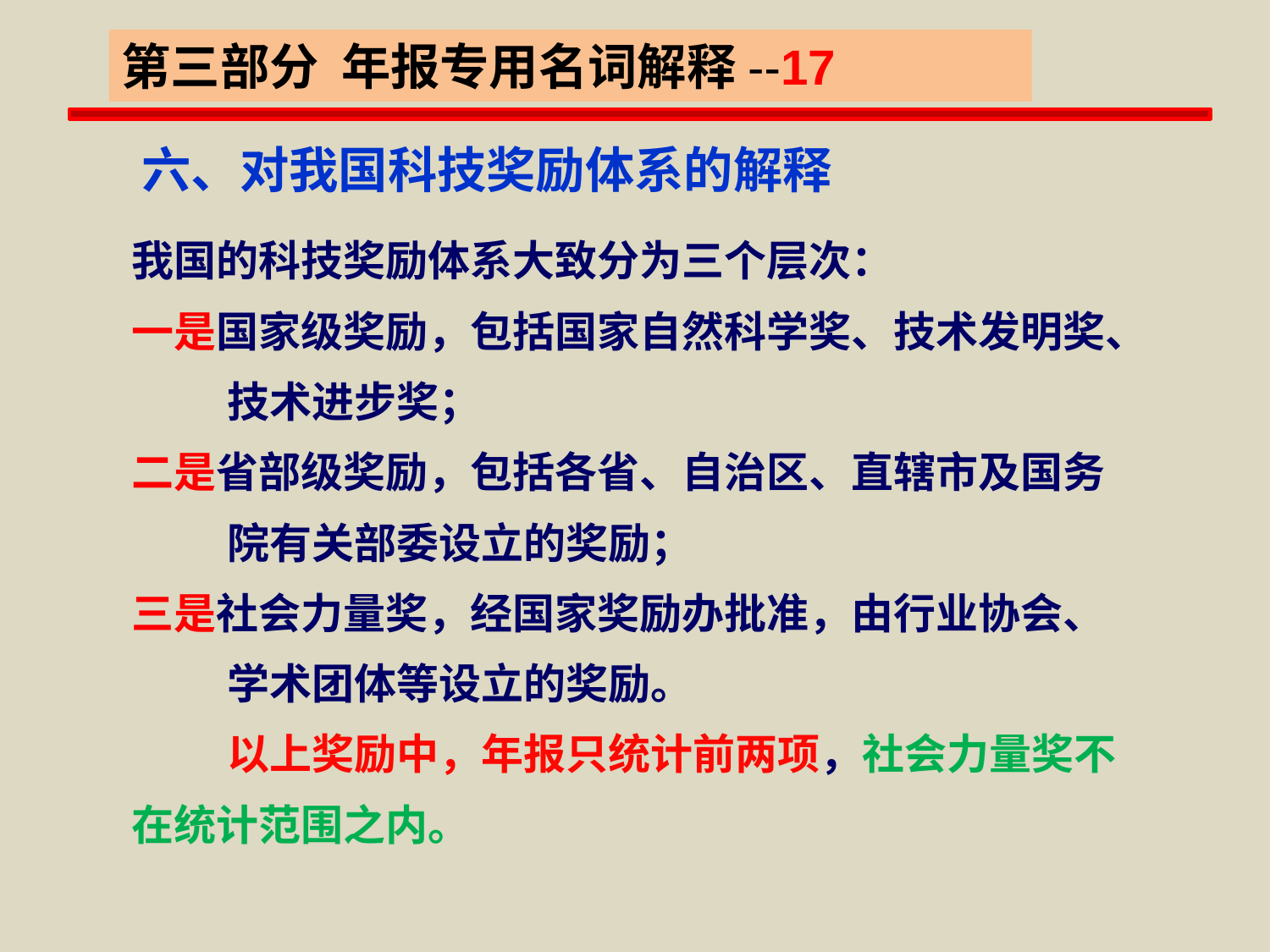

第三部分  年报专用名词解释--17

六、对我国科技奖励体系的解释

我国的科技奖励体系大致分为三个层次：
一是国家级奖励，包括国家自然科学奖、技术发明奖、
         技术进步奖；
二是省部级奖励，包括各省、自治区、直辖市及国务
         院有关部委设立的奖励；
三是社会力量奖，经国家奖励办批准，由行业协会、
         学术团体等设立的奖励。
         以上奖励中，年报只统计前两项，社会力量奖不在统计范围之内。